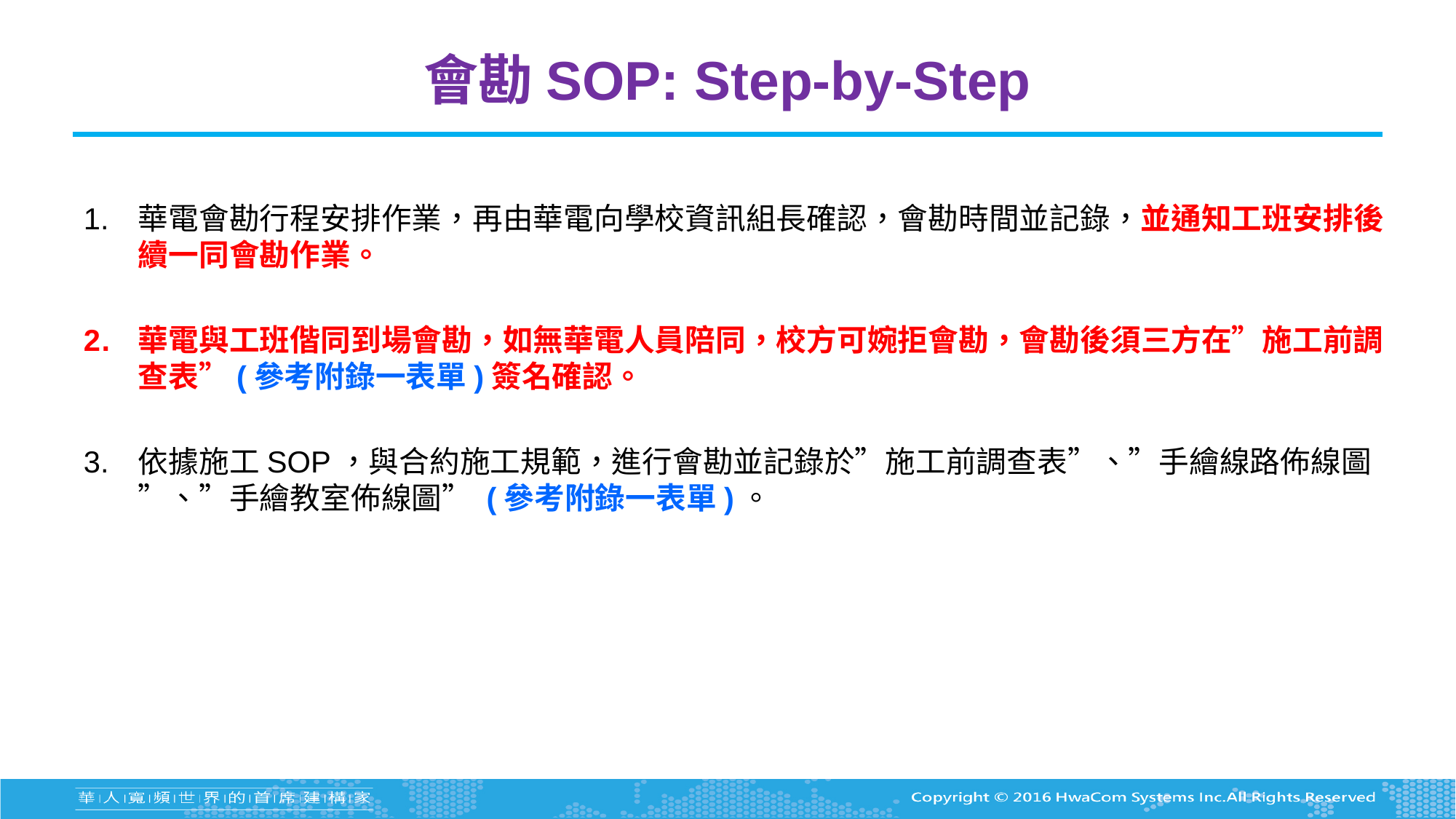

# 會勘SOP: Step-by-Step

華電會勘行程安排作業，再由華電向學校資訊組長確認，會勘時間並記錄，並通知工班安排後續一同會勘作業。

華電與工班偕同到場會勘，如無華電人員陪同，校方可婉拒會勘，會勘後須三方在”施工前調查表”(參考附錄一表單)簽名確認。

依據施工SOP，與合約施工規範，進行會勘並記錄於”施工前調查表”、”手繪線路佈線圖”、”手繪教室佈線圖” (參考附錄一表單)。